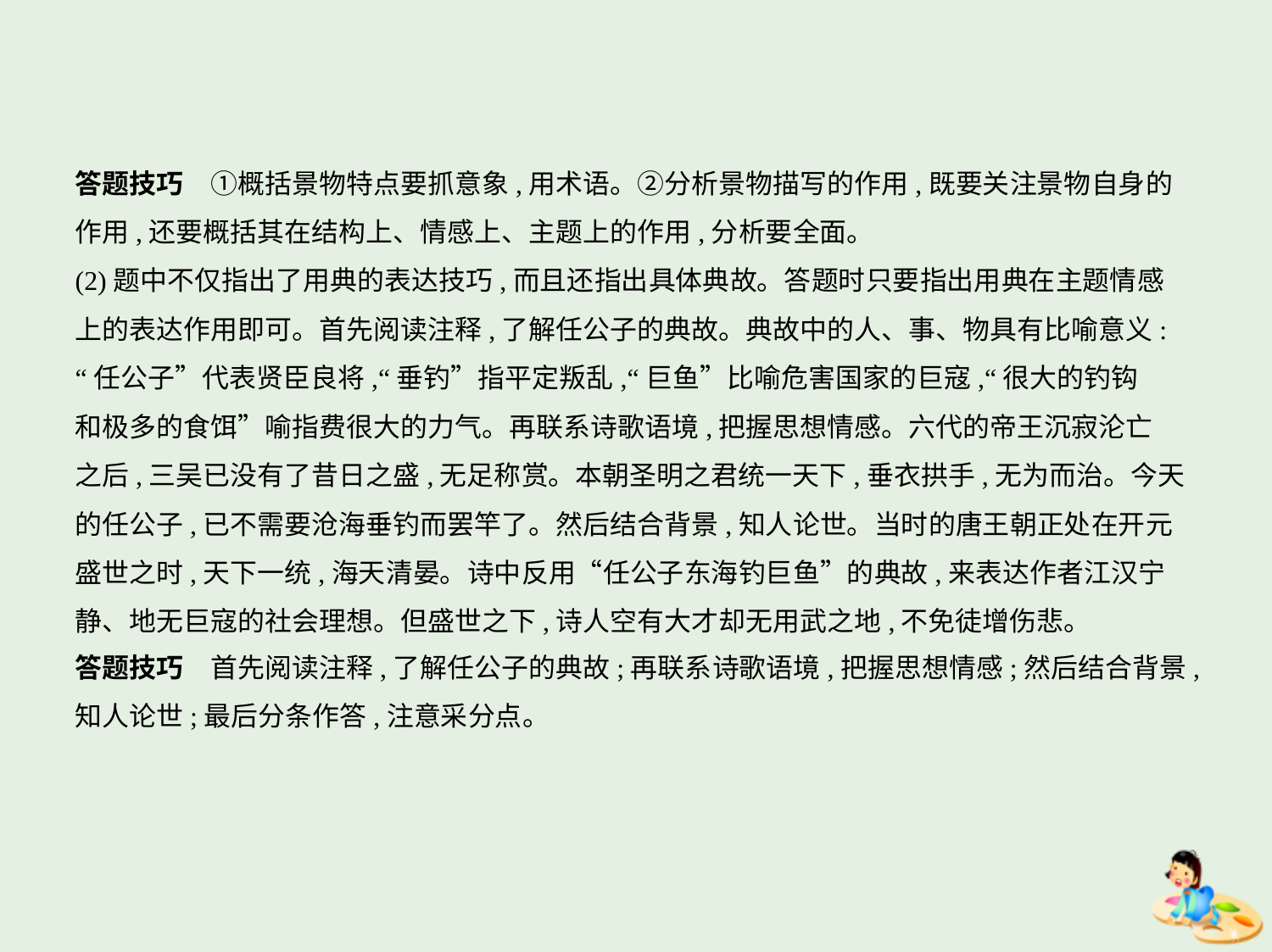

答题技巧　①概括景物特点要抓意象,用术语。②分析景物描写的作用,既要关注景物自身的
作用,还要概括其在结构上、情感上、主题上的作用,分析要全面。
(2)题中不仅指出了用典的表达技巧,而且还指出具体典故。答题时只要指出用典在主题情感
上的表达作用即可。首先阅读注释,了解任公子的典故。典故中的人、事、物具有比喻意义:
“任公子”代表贤臣良将,“垂钓”指平定叛乱,“巨鱼”比喻危害国家的巨寇,“很大的钓钩
和极多的食饵”喻指费很大的力气。再联系诗歌语境,把握思想情感。六代的帝王沉寂沦亡
之后,三吴已没有了昔日之盛,无足称赏。本朝圣明之君统一天下,垂衣拱手,无为而治。今天
的任公子,已不需要沧海垂钓而罢竿了。然后结合背景,知人论世。当时的唐王朝正处在开元
盛世之时,天下一统,海天清晏。诗中反用“任公子东海钓巨鱼”的典故,来表达作者江汉宁
静、地无巨寇的社会理想。但盛世之下,诗人空有大才却无用武之地,不免徒增伤悲。
答题技巧　首先阅读注释,了解任公子的典故;再联系诗歌语境,把握思想情感;然后结合背景,
知人论世;最后分条作答,注意采分点。